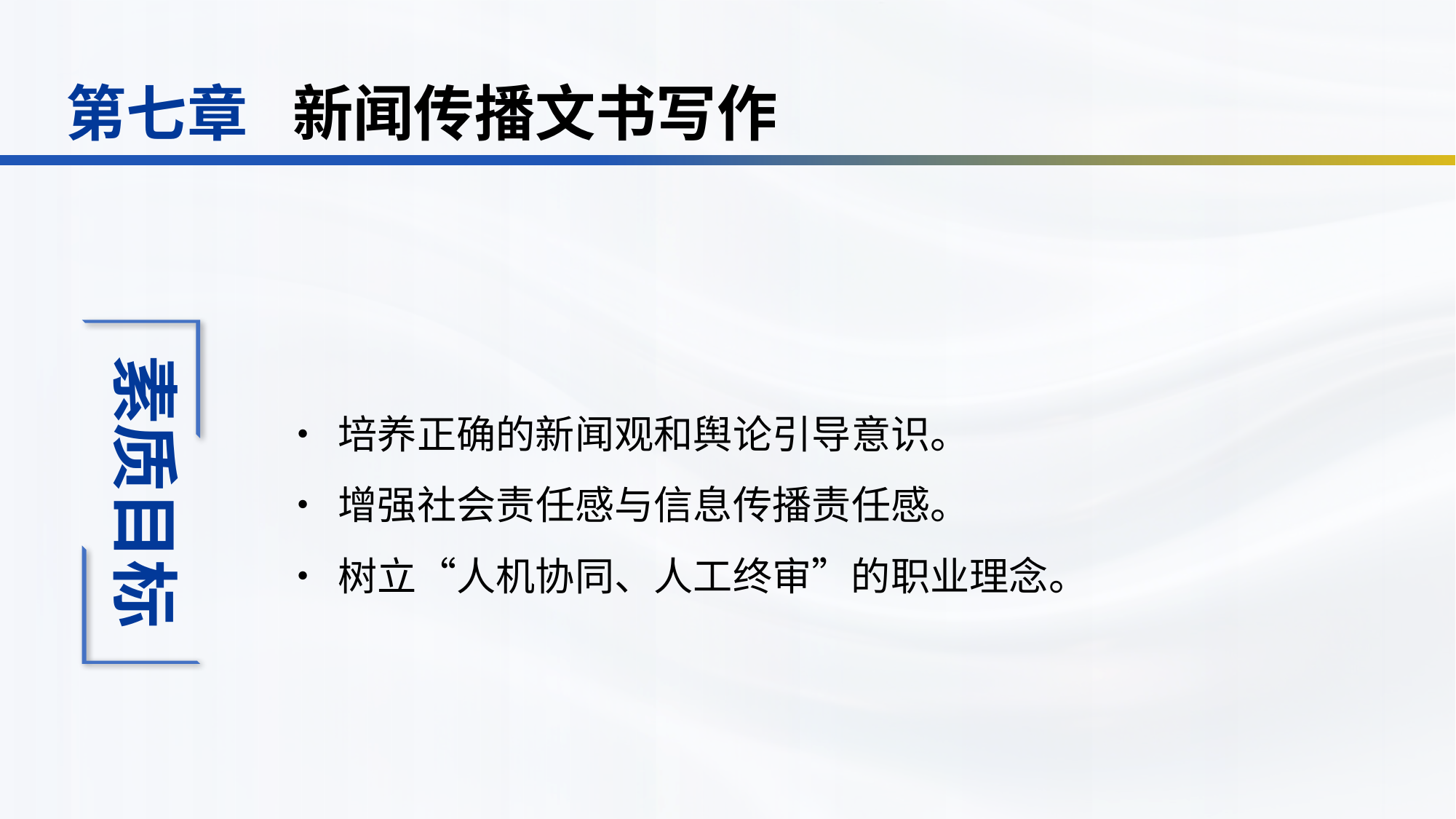

新闻传播文书写作
第七章
•	培养正确的新闻观和舆论引导意识。
•	增强社会责任感与信息传播责任感。
•	树立“人机协同、人工终审”的职业理念。